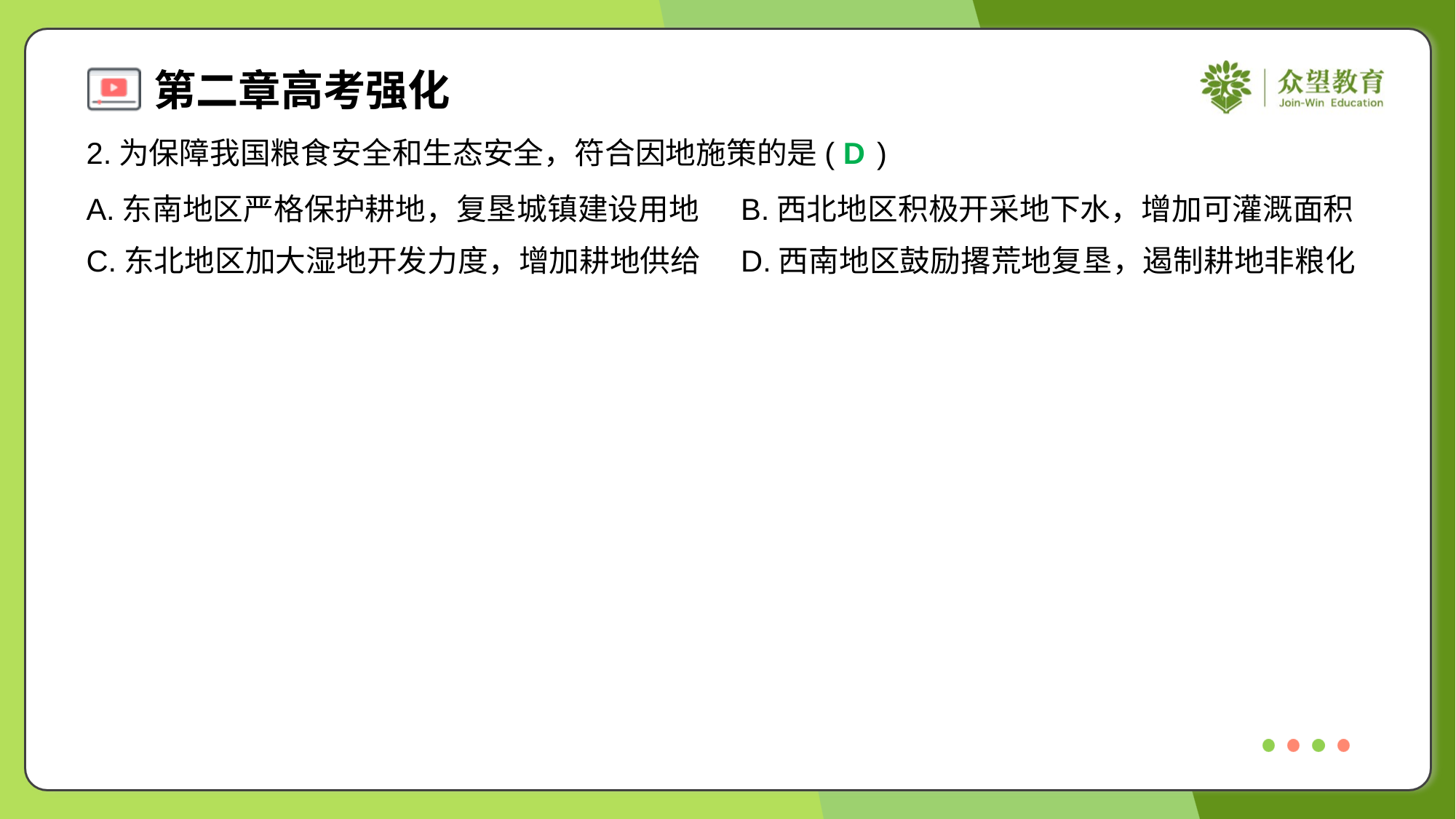

2.为保障我国粮食安全和生态安全，符合因地施策的是(     )
D
A.东南地区严格保护耕地，复垦城镇建设用地	B.西北地区积极开采地下水，增加可灌溉面积
C.东北地区加大湿地开发力度，增加耕地供给	D.西南地区鼓励撂荒地复垦，遏制耕地非粮化